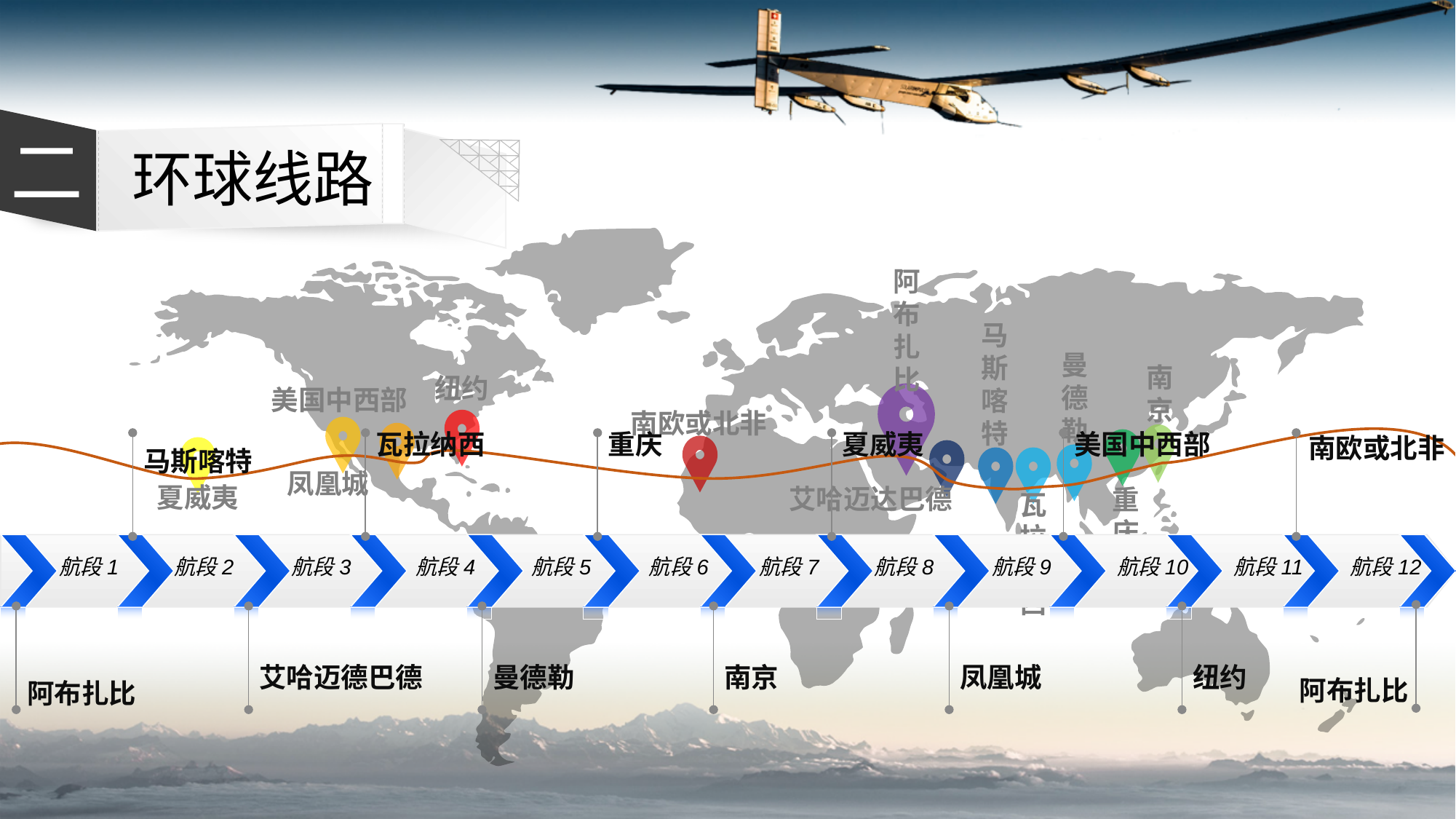

二
环球线路

阿布扎比
马斯喀特
曼德勒
南京
纽约
美国中西部

南欧或北非

凤凰城
夏威夷
艾哈迈达巴德
重庆
瓦拉纳西

马斯喀特
瓦拉纳西
重庆
夏威夷
美国中西部
南欧或北非

航段1
航段2
航段3
航段4
航段5
航段6
航段7
航段8
航段9
航段10
航段11
航段12
阿布扎比
阿布扎比
艾哈迈德巴德
曼德勒
南京
凤凰城
纽约